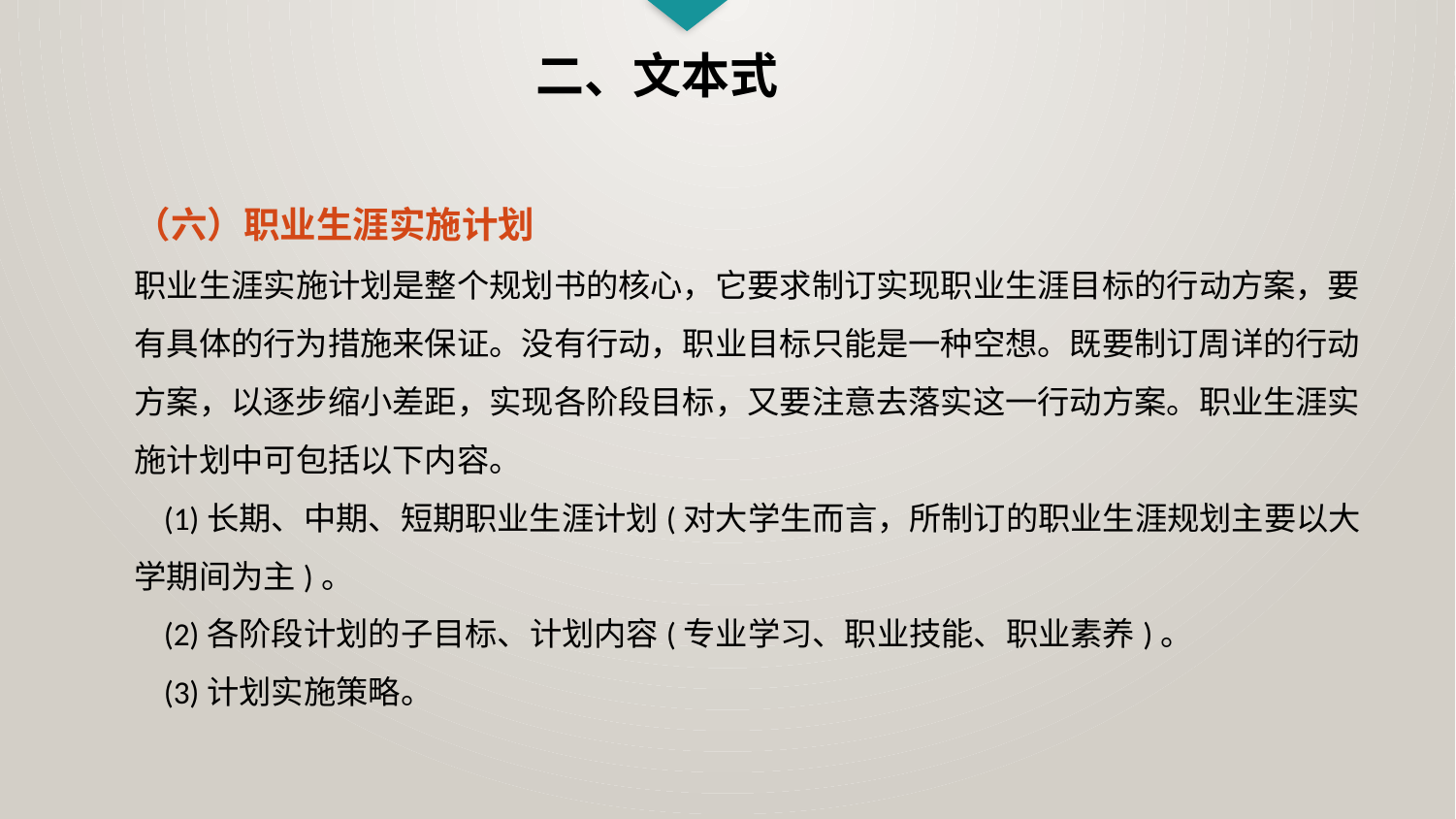

二、文本式
（六）职业生涯实施计划
职业生涯实施计划是整个规划书的核心，它要求制订实现职业生涯目标的行动方案，要有具体的行为措施来保证。没有行动，职业目标只能是一种空想。既要制订周详的行动方案，以逐步缩小差距，实现各阶段目标，又要注意去落实这一行动方案。职业生涯实施计划中可包括以下内容。
    (1)长期、中期、短期职业生涯计划(对大学生而言，所制订的职业生涯规划主要以大学期间为主)。
    (2)各阶段计划的子目标、计划内容(专业学习、职业技能、职业素养)。
    (3)计划实施策略。
68